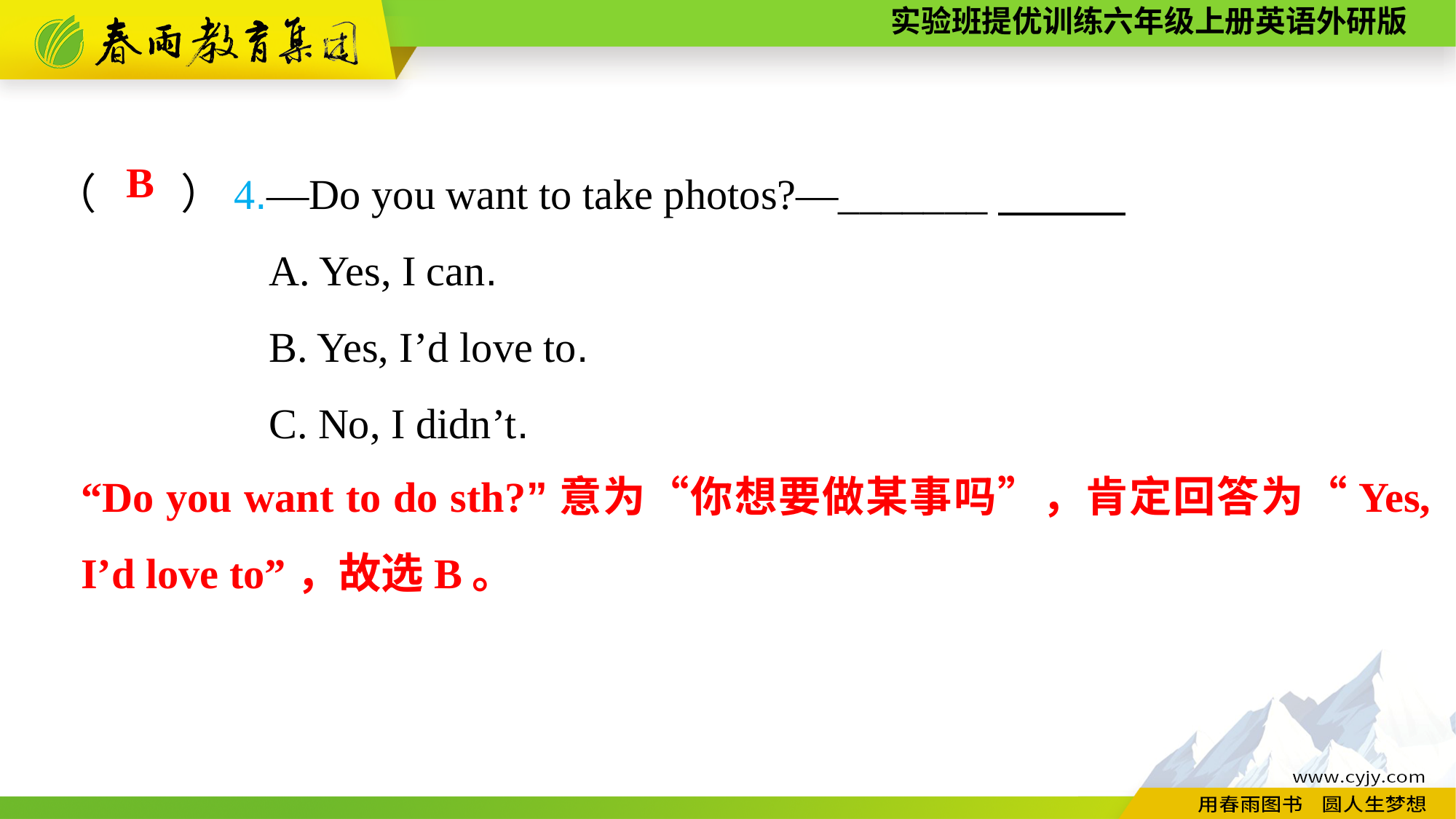

（　　）4.—Do you want to take photos?—_______
A. Yes, I can.
B. Yes, I’d love to.
C. No, I didn’t.
B
“Do you want to do sth?”意为“你想要做某事吗”，肯定回答为“Yes, I’d love to”，故选B。